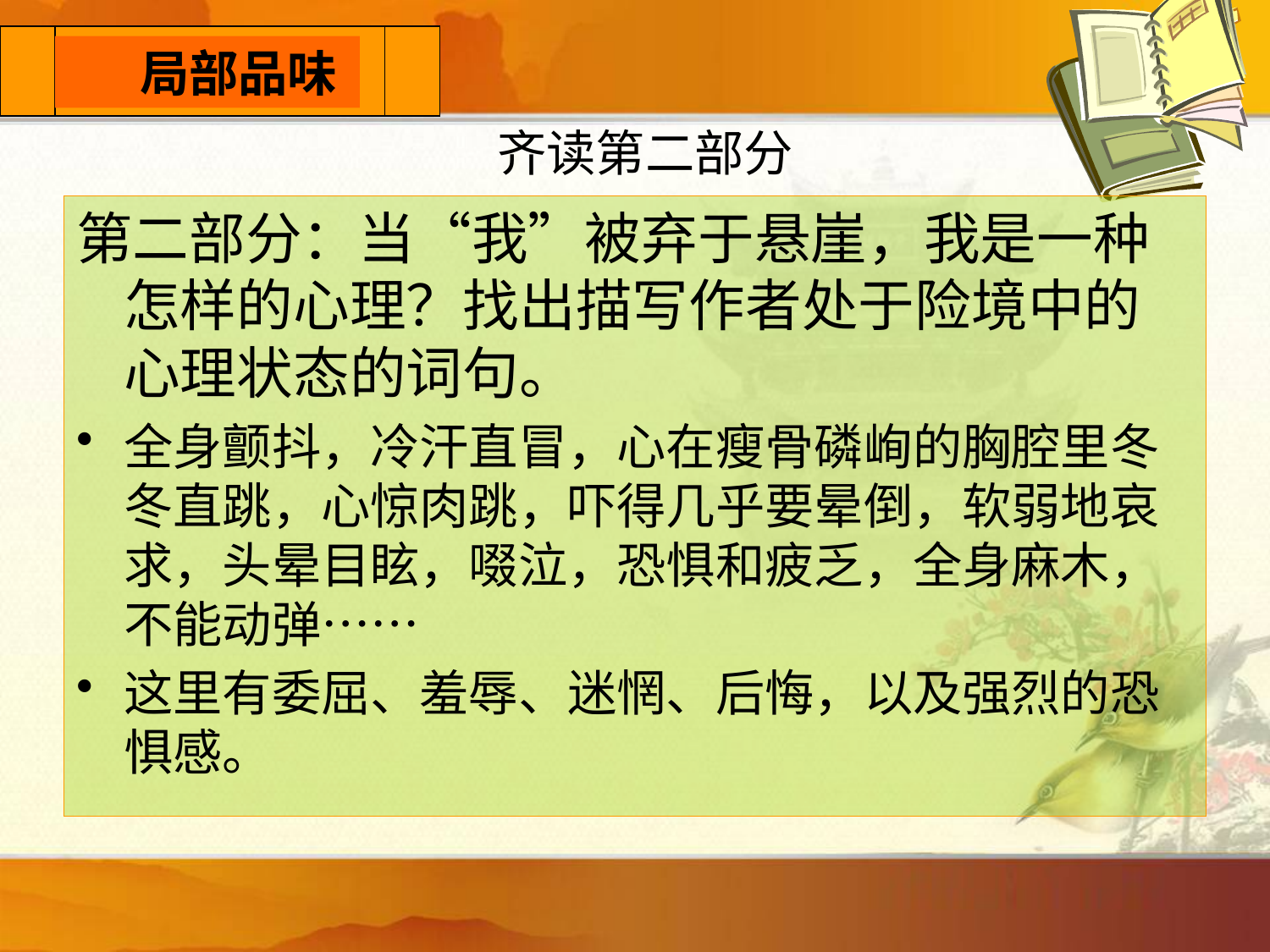

预习检查
 　局部品味
齐读第二部分
第二部分：当“我”被弃于悬崖，我是一种怎样的心理？找出描写作者处于险境中的心理状态的词句。
全身颤抖，冷汗直冒，心在瘦骨磷峋的胸腔里冬冬直跳，心惊肉跳，吓得几乎要晕倒，软弱地哀求，头晕目眩，啜泣，恐惧和疲乏，全身麻木，不能动弹……
这里有委屈、羞辱、迷惘、后悔，以及强烈的恐惧感。